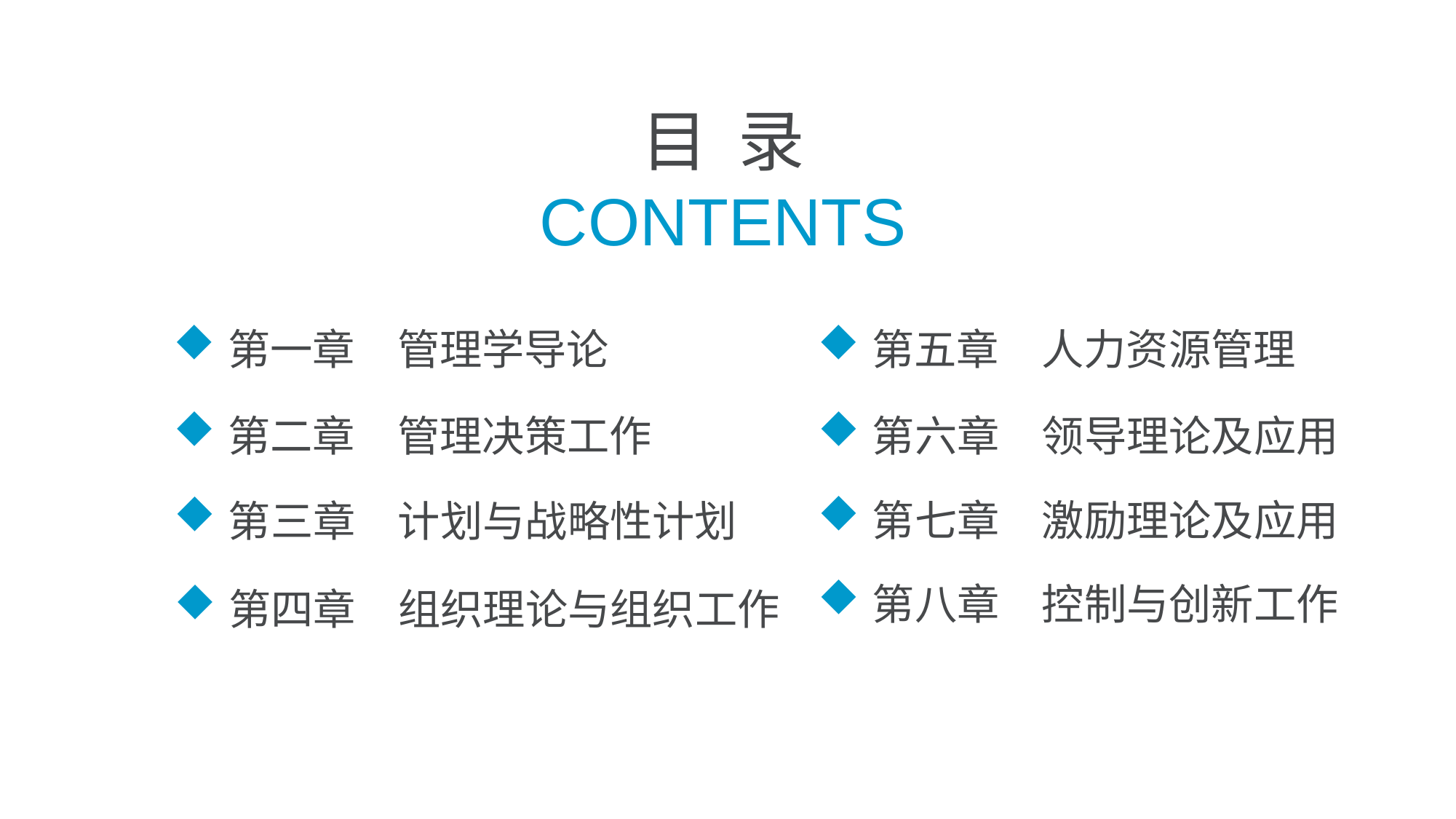

目  录
CONTENTS
第一章　管理学导论
第五章　人力资源管理
第二章　管理决策工作
第六章　领导理论及应用
第七章　激励理论及应用
第三章　计划与战略性计划
第八章　控制与创新工作
第四章　组织理论与组织工作